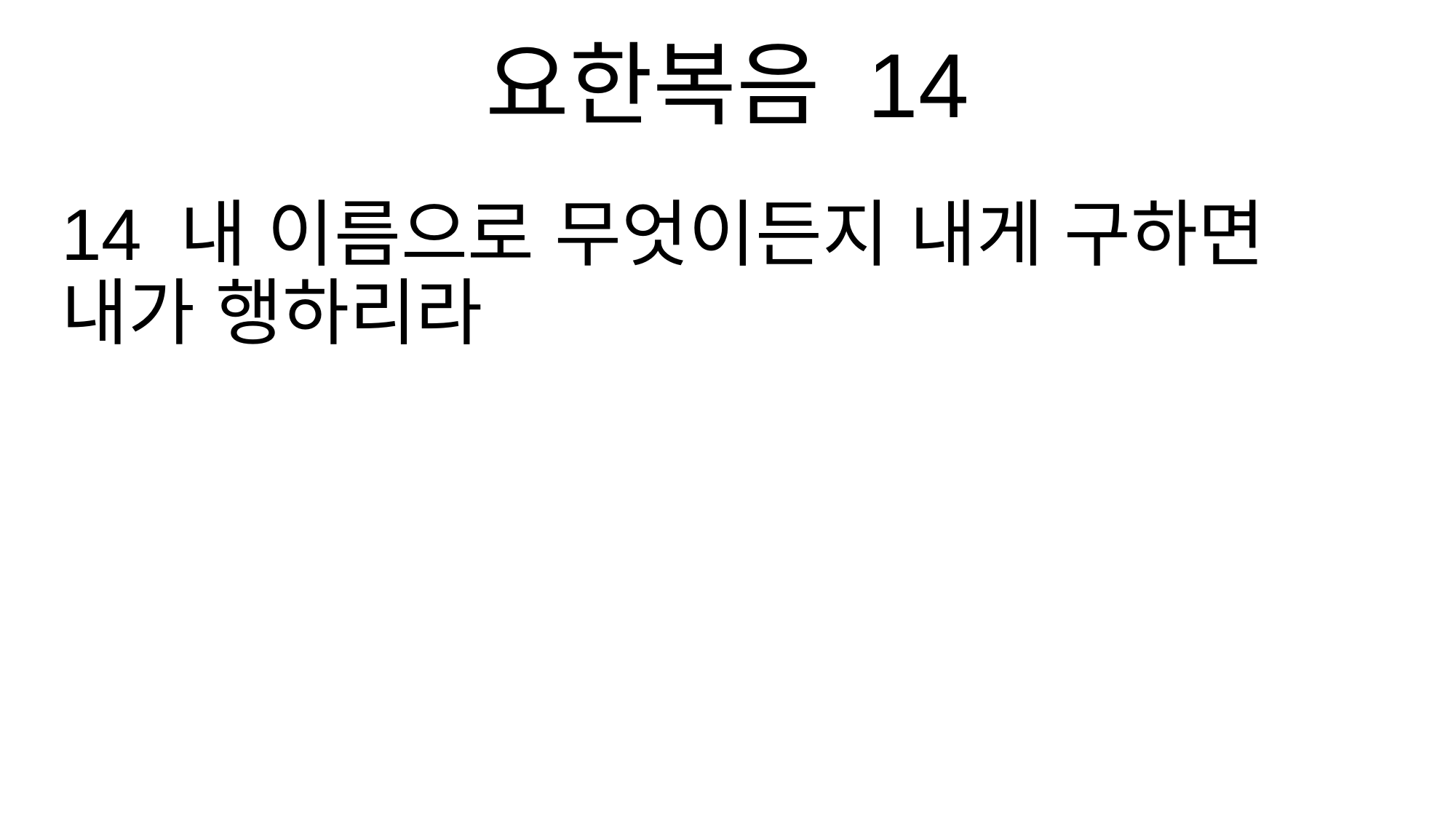

요한복음 14
14 내 이름으로 무엇이든지 내게 구하면 내가 행하리라